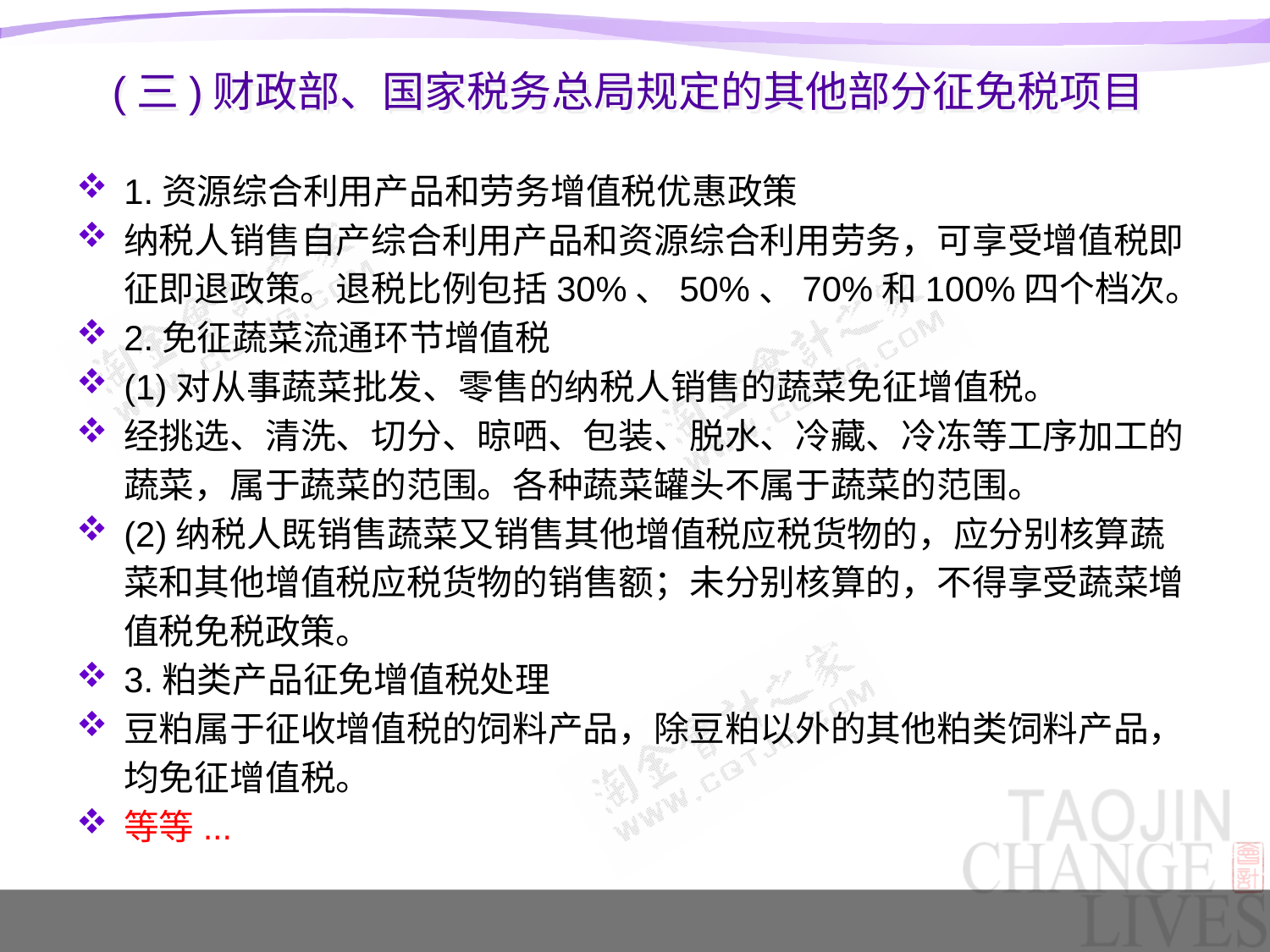

# (三)财政部、国家税务总局规定的其他部分征免税项目
1.资源综合利用产品和劳务增值税优惠政策
纳税人销售自产综合利用产品和资源综合利用劳务，可享受增值税即征即退政策。退税比例包括30%、50%、70%和100%四个档次。
2.免征蔬菜流通环节增值税
(1)对从事蔬菜批发、零售的纳税人销售的蔬菜免征增值税。
经挑选、清洗、切分、晾哂、包装、脱水、冷藏、冷冻等工序加工的蔬菜，属于蔬菜的范围。各种蔬菜罐头不属于蔬菜的范围。
(2)纳税人既销售蔬菜又销售其他增值税应税货物的，应分别核算蔬菜和其他增值税应税货物的销售额；未分别核算的，不得享受蔬菜增值税免税政策。
3.粕类产品征免增值税处理
豆粕属于征收增值税的饲料产品，除豆粕以外的其他粕类饲料产品，均免征增值税。
等等...